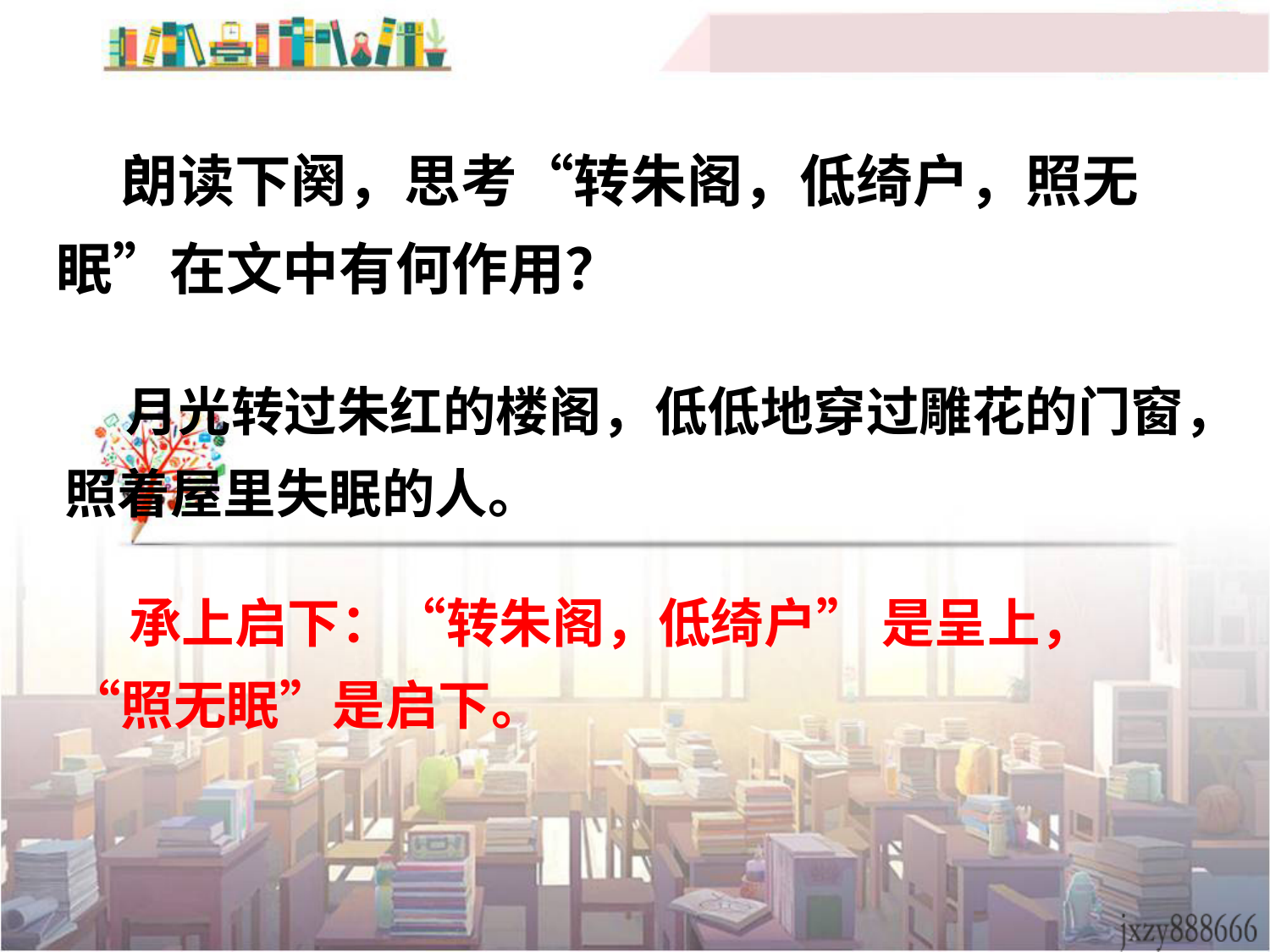

朗读下阕，思考“转朱阁，低绮户，照无眠”在文中有何作用？
    月光转过朱红的楼阁，低低地穿过雕花的门窗，照着屋里失眠的人。
    承上启下：“转朱阁，低绮户” 是呈上，“照无眠”是启下。